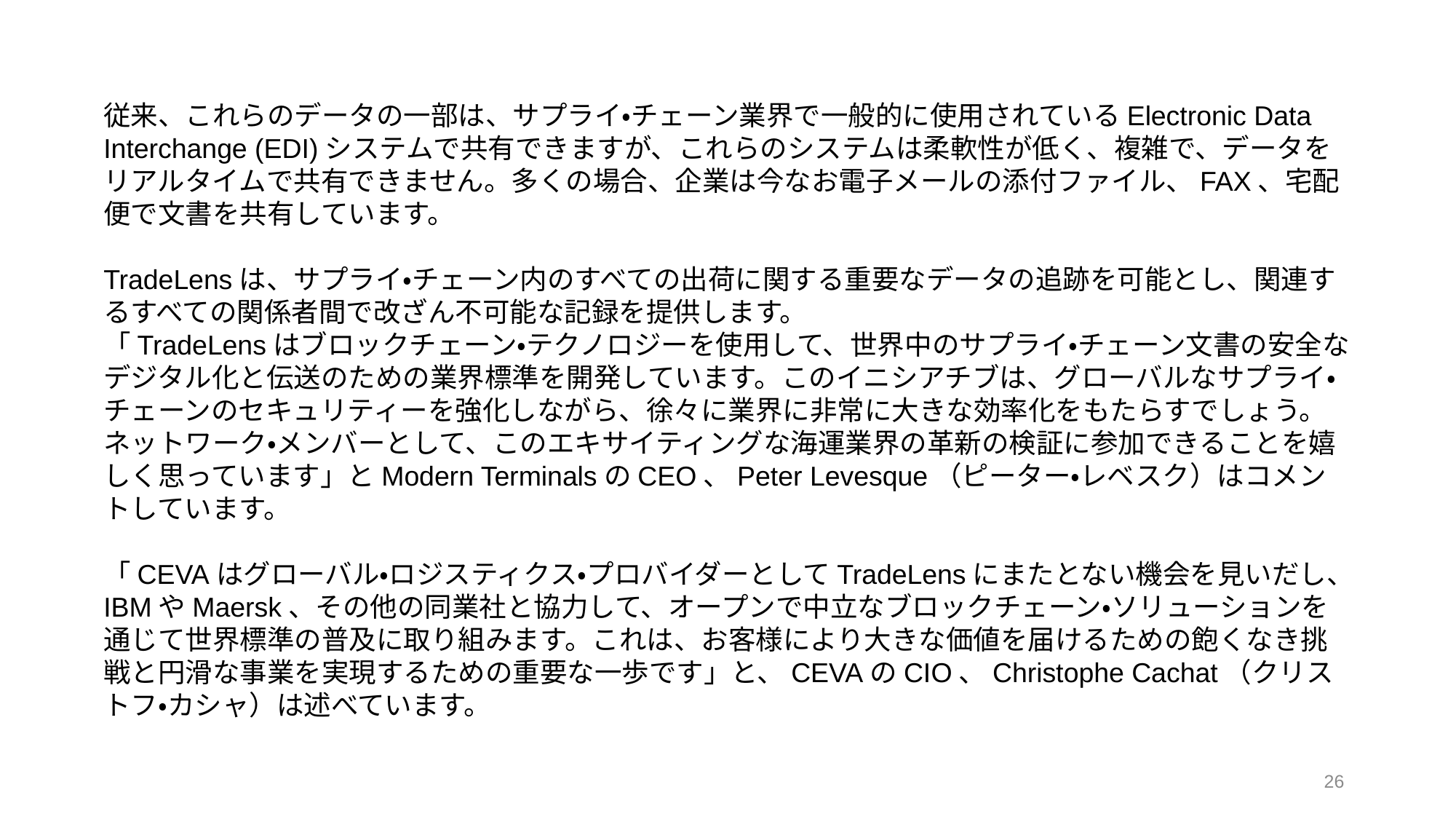

従来、これらのデータの一部は、サプライ・チェーン業界で一般的に使用されているElectronic Data Interchange (EDI)システムで共有できますが、これらのシステムは柔軟性が低く、複雑で、データをリアルタイムで共有できません。多くの場合、企業は今なお電子メールの添付ファイル、FAX、宅配便で文書を共有しています。

TradeLensは、サプライ・チェーン内のすべての出荷に関する重要なデータの追跡を可能とし、関連するすべての関係者間で改ざん不可能な記録を提供します。
「TradeLensはブロックチェーン・テクノロジーを使用して、世界中のサプライ・チェーン文書の安全なデジタル化と伝送のための業界標準を開発しています。このイニシアチブは、グローバルなサプライ・チェーンのセキュリティーを強化しながら、徐々に業界に非常に大きな効率化をもたらすでしょう。ネットワーク・メンバーとして、このエキサイティングな海運業界の革新の検証に参加できることを嬉しく思っています」とModern TerminalsのCEO、Peter Levesque（ピーター・レベスク）はコメントしています。

「CEVAはグローバル・ロジスティクス・プロバイダーとしてTradeLensにまたとない機会を見いだし、IBMやMaersk、その他の同業社と協力して、オープンで中立なブロックチェーン・ソリューションを通じて世界標準の普及に取り組みます。これは、お客様により大きな価値を届けるための飽くなき挑戦と円滑な事業を実現するための重要な一歩です」と、CEVAのCIO、Christophe Cachat（クリストフ・カシャ）は述べています。

26